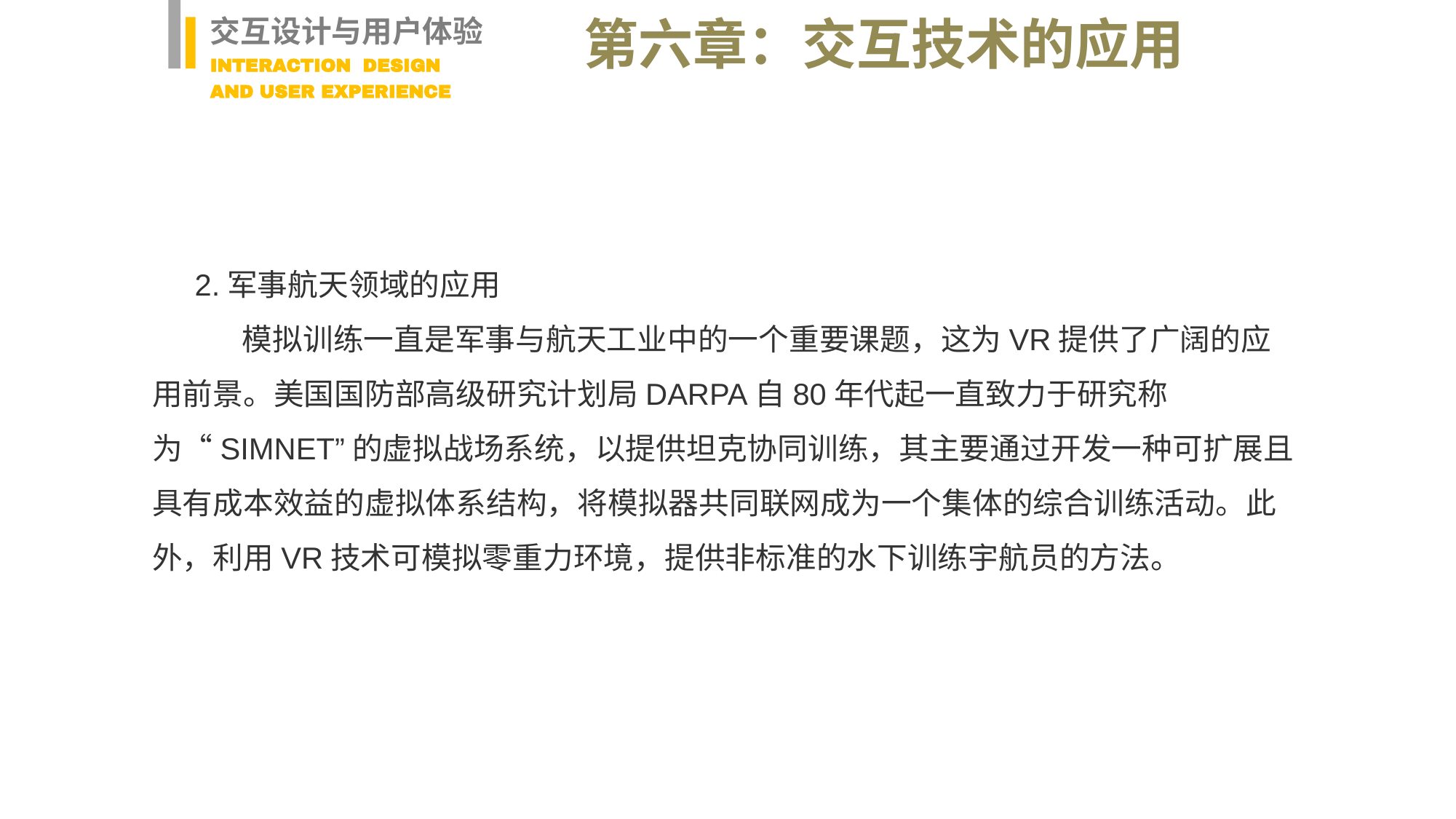

交互设计与用户体验
INTERACTION  DESIGN
AND USER EXPERIENCE
第六章：交互技术的应用

2.军事航天领域的应用
      模拟训练一直是军事与航天工业中的一个重要课题，这为VR提供了广阔的应用前景。美国国防部高级研究计划局DARPA自80年代起一直致力于研究称为“SIMNET”的虚拟战场系统，以提供坦克协同训练，其主要通过开发一种可扩展且具有成本效益的虚拟体系结构，将模拟器共同联网成为一个集体的综合训练活动。此外，利用VR技术可模拟零重力环境，提供非标准的水下训练宇航员的方法。